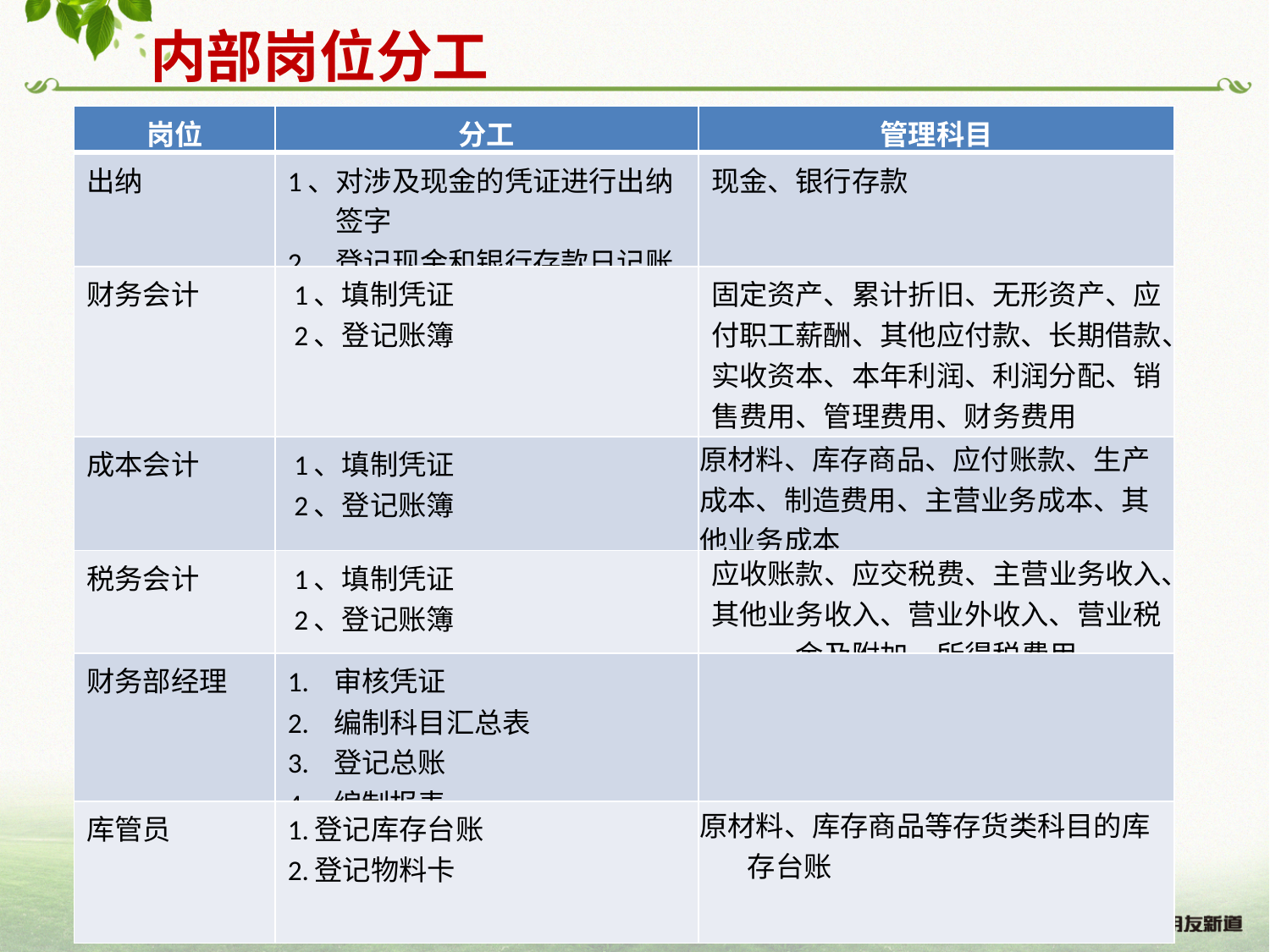

内部岗位分工
| 岗位 | 分工 | 管理科目 |
| --- | --- | --- |
| 出纳 | 1、对涉及现金的凭证进行出纳签字 2、登记现金和银行存款日记账 | 现金、银行存款 |
| 财务会计 | 1、填制凭证 2、登记账簿 | 固定资产、累计折旧、无形资产、应付职工薪酬、其他应付款、长期借款、实收资本、本年利润、利润分配、销售费用、管理费用、财务费用 |
| 成本会计 | 1、填制凭证 2、登记账簿 | 原材料、库存商品、应付账款、生产成本、制造费用、主营业务成本、其他业务成本 |
| 税务会计 | 1、填制凭证 2、登记账簿 | 应收账款、应交税费、主营业务收入、其他业务收入、营业外收入、营业税金及附加、所得税费用 |
| 财务部经理 | 1. 审核凭证 2. 编制科目汇总表 3. 登记总账 4. 编制报表 |  |
| 库管员 | 1.登记库存台账 2.登记物料卡 | 原材料、库存商品等存货类科目的库存台账 |